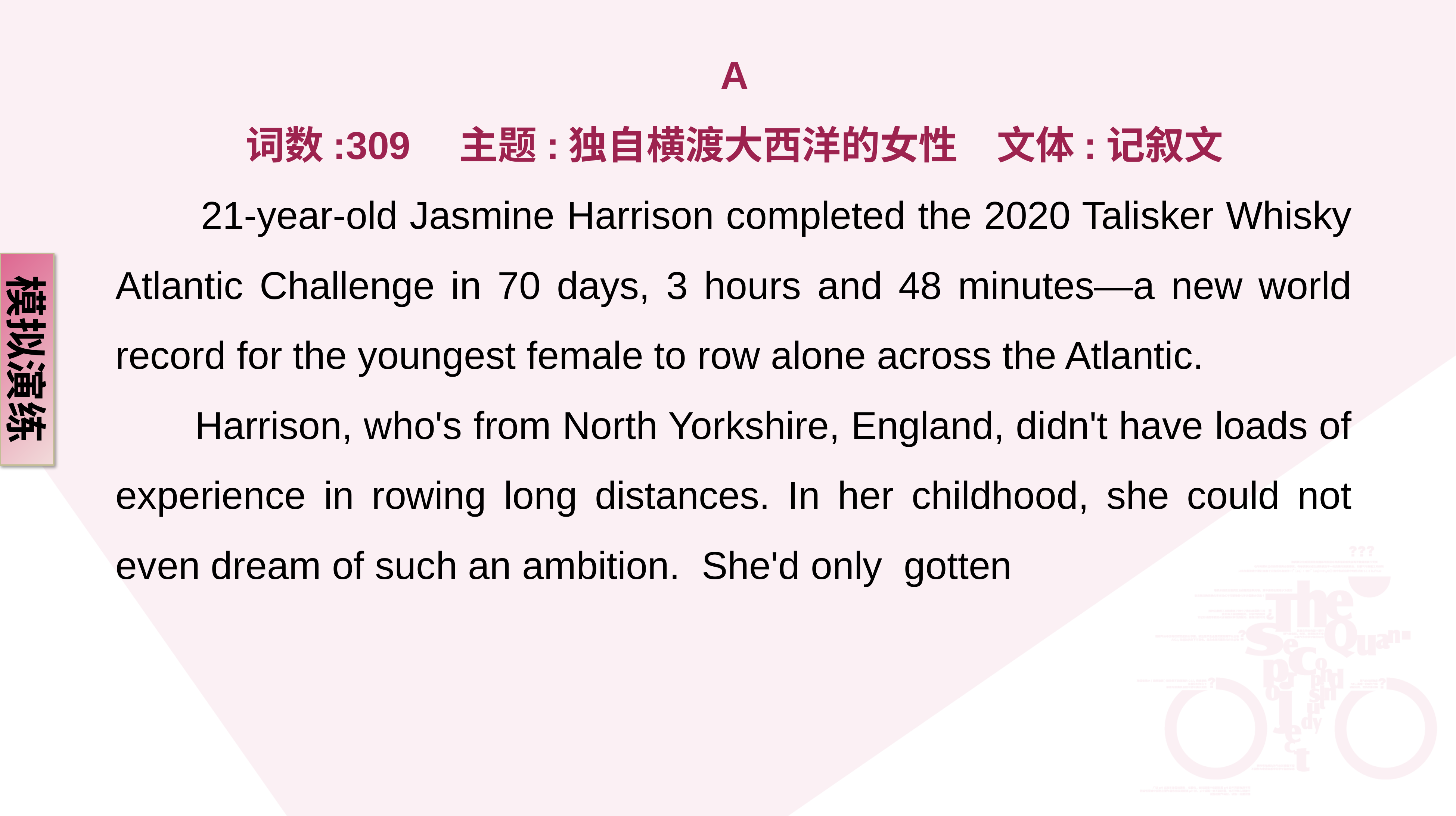

A
词数:309　主题:独自横渡大西洋的女性　文体:记叙文
       21-year-old Jasmine Harrison completed the 2020 Talisker Whisky Atlantic Challenge in 70 days, 3 hours and 48 minutes—a new world record for the youngest female to row alone across the Atlantic.
       Harrison, who's from North Yorkshire, England, didn't have loads of experience in rowing long distances. In her childhood, she could not even dream of such an ambition.  She'd only  gotten

模拟演练